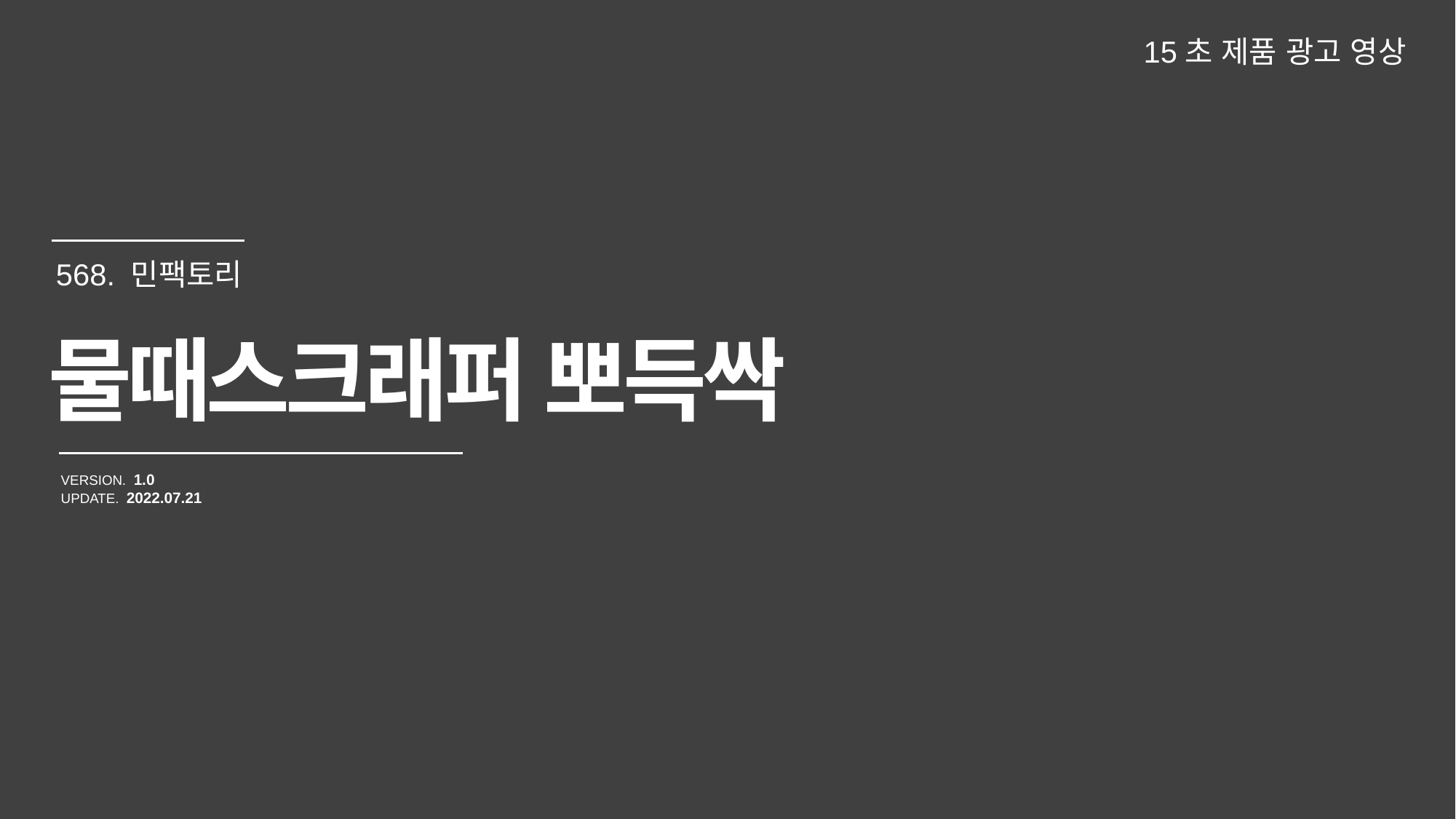

15초 제품 광고 영상
물때스크래퍼 뽀득싹
VERSION.  1.0
UPDATE.  2022.07.21

568. 민팩토리